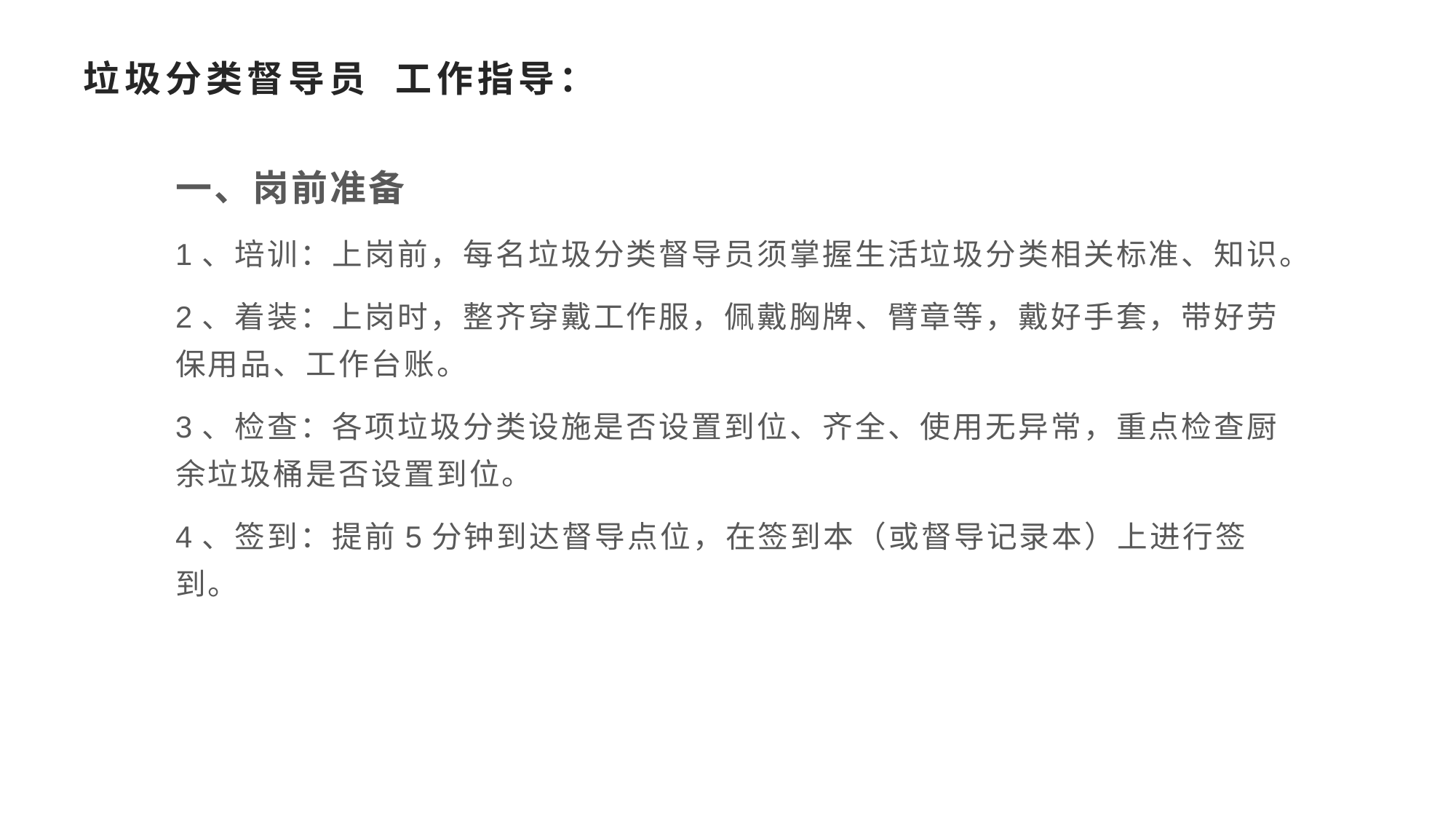

# 垃圾分类督导员  工作指导：
一、岗前准备
1、培训：上岗前，每名垃圾分类督导员须掌握生活垃圾分类相关标准、知识。
2、着装：上岗时，整齐穿戴工作服，佩戴胸牌、臂章等，戴好手套，带好劳保用品、工作台账。
3、检查：各项垃圾分类设施是否设置到位、齐全、使用无异常，重点检查厨余垃圾桶是否设置到位。
4、签到：提前5分钟到达督导点位，在签到本（或督导记录本）上进行签到。